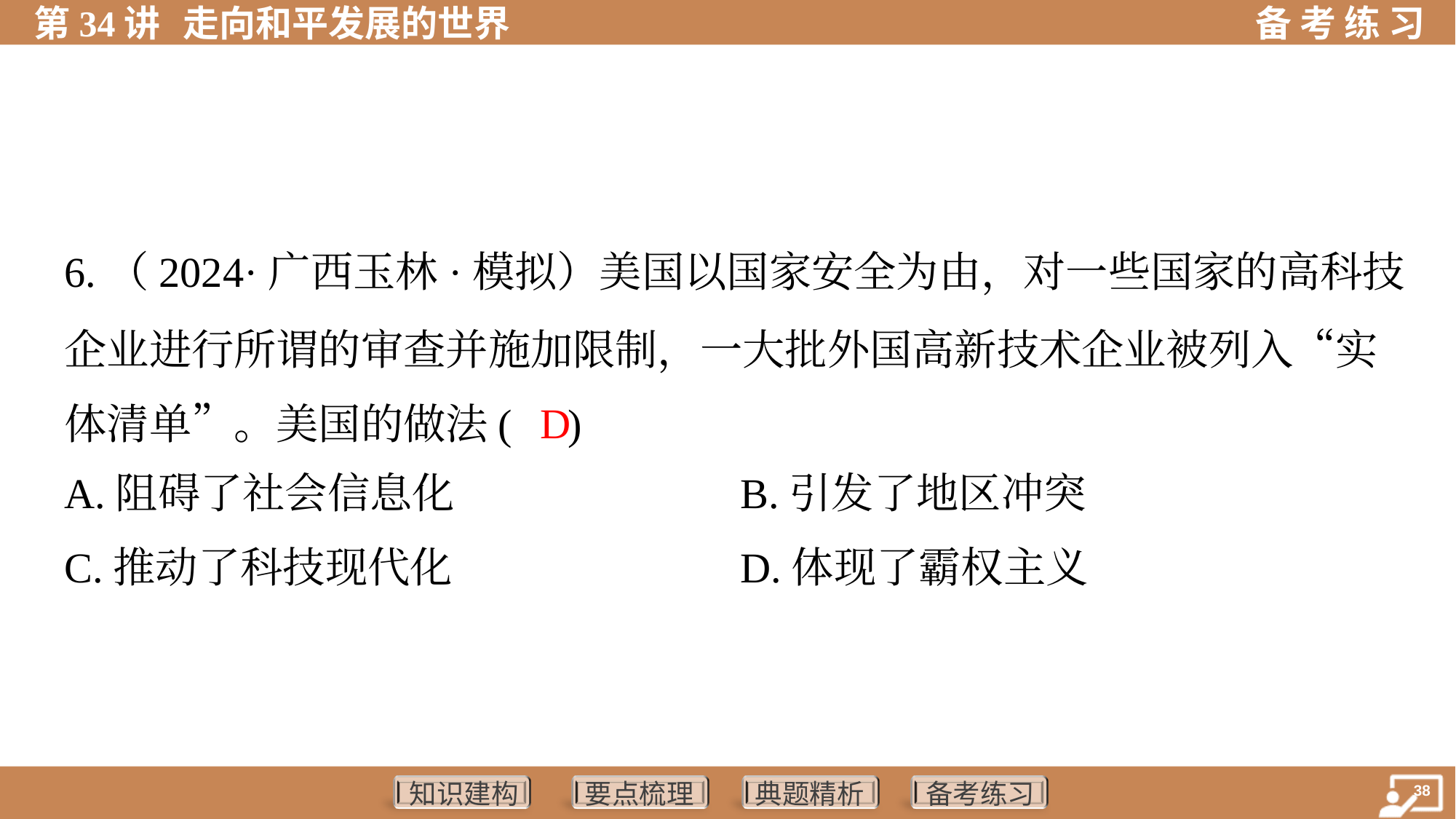

6.（2024·广西玉林·模拟）美国以国家安全为由，对一些国家的高科技
企业进行所谓的审查并施加限制，一大批外国高新技术企业被列入“实
体清单”。美国的做法(     )
     D
A.阻碍了社会信息化	B.引发了地区冲突
C.推动了科技现代化	D.体现了霸权主义